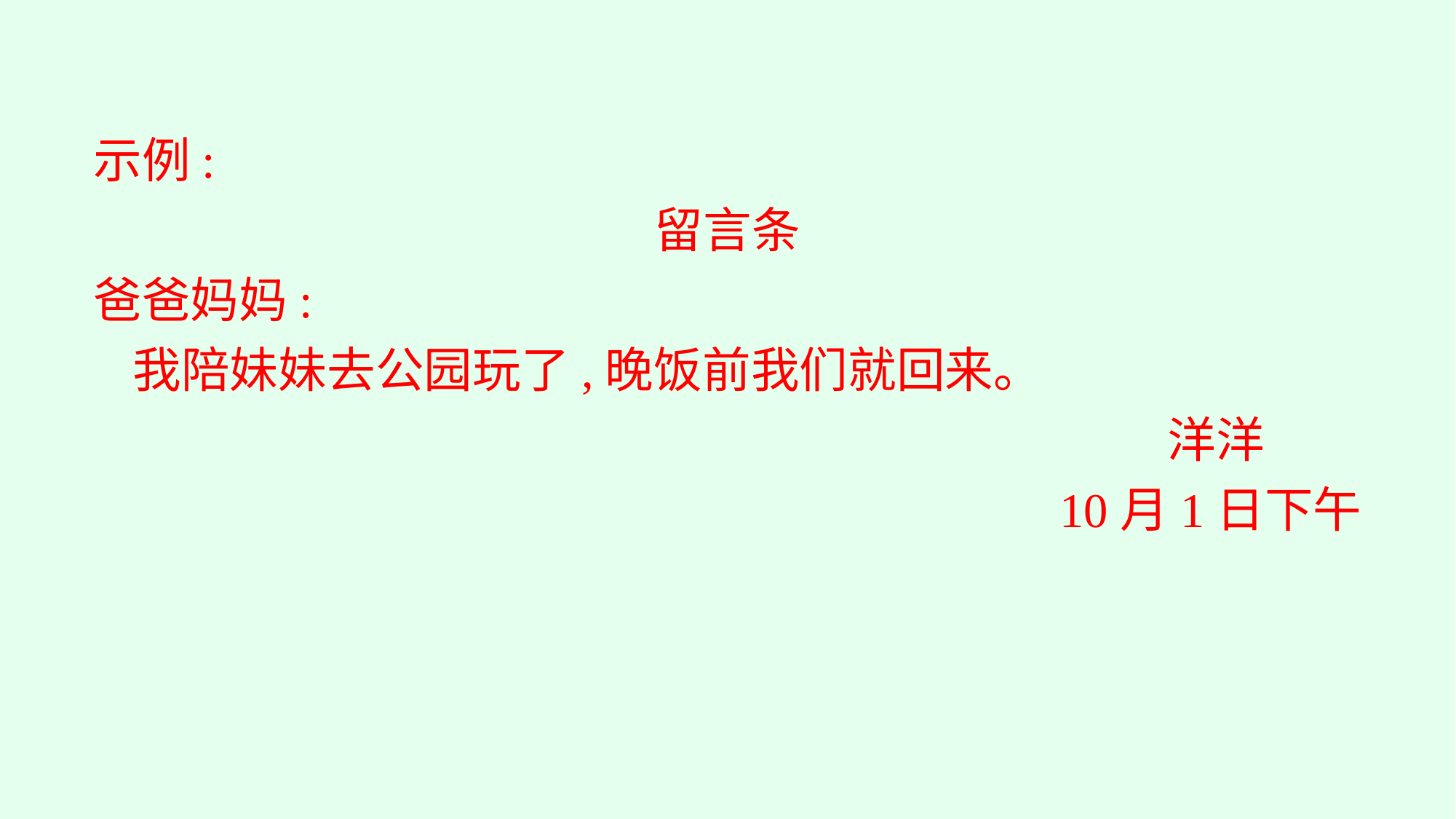

示例:
留言条
爸爸妈妈:
我陪妹妹去公园玩了,晚饭前我们就回来。
洋洋
10月1日下午